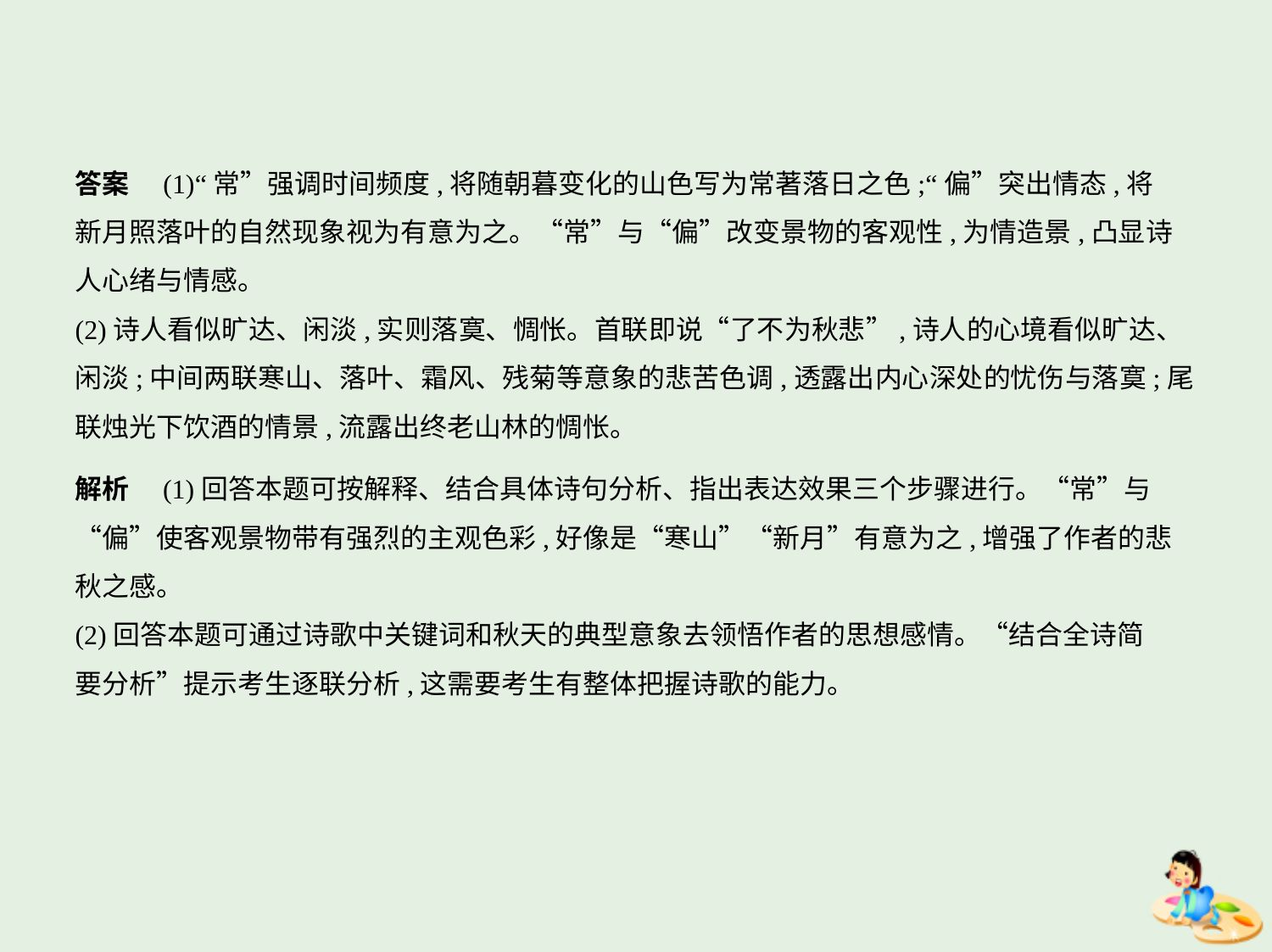

答案　(1)“常”强调时间频度,将随朝暮变化的山色写为常著落日之色;“偏”突出情态,将
新月照落叶的自然现象视为有意为之。“常”与“偏”改变景物的客观性,为情造景,凸显诗
人心绪与情感。
(2)诗人看似旷达、闲淡,实则落寞、惆怅。首联即说“了不为秋悲”,诗人的心境看似旷达、
闲淡;中间两联寒山、落叶、霜风、残菊等意象的悲苦色调,透露出内心深处的忧伤与落寞;尾
联烛光下饮酒的情景,流露出终老山林的惆怅。
解析　(1)回答本题可按解释、结合具体诗句分析、指出表达效果三个步骤进行。“常”与
“偏”使客观景物带有强烈的主观色彩,好像是“寒山”“新月”有意为之,增强了作者的悲
秋之感。
(2)回答本题可通过诗歌中关键词和秋天的典型意象去领悟作者的思想感情。“结合全诗简
要分析”提示考生逐联分析,这需要考生有整体把握诗歌的能力。